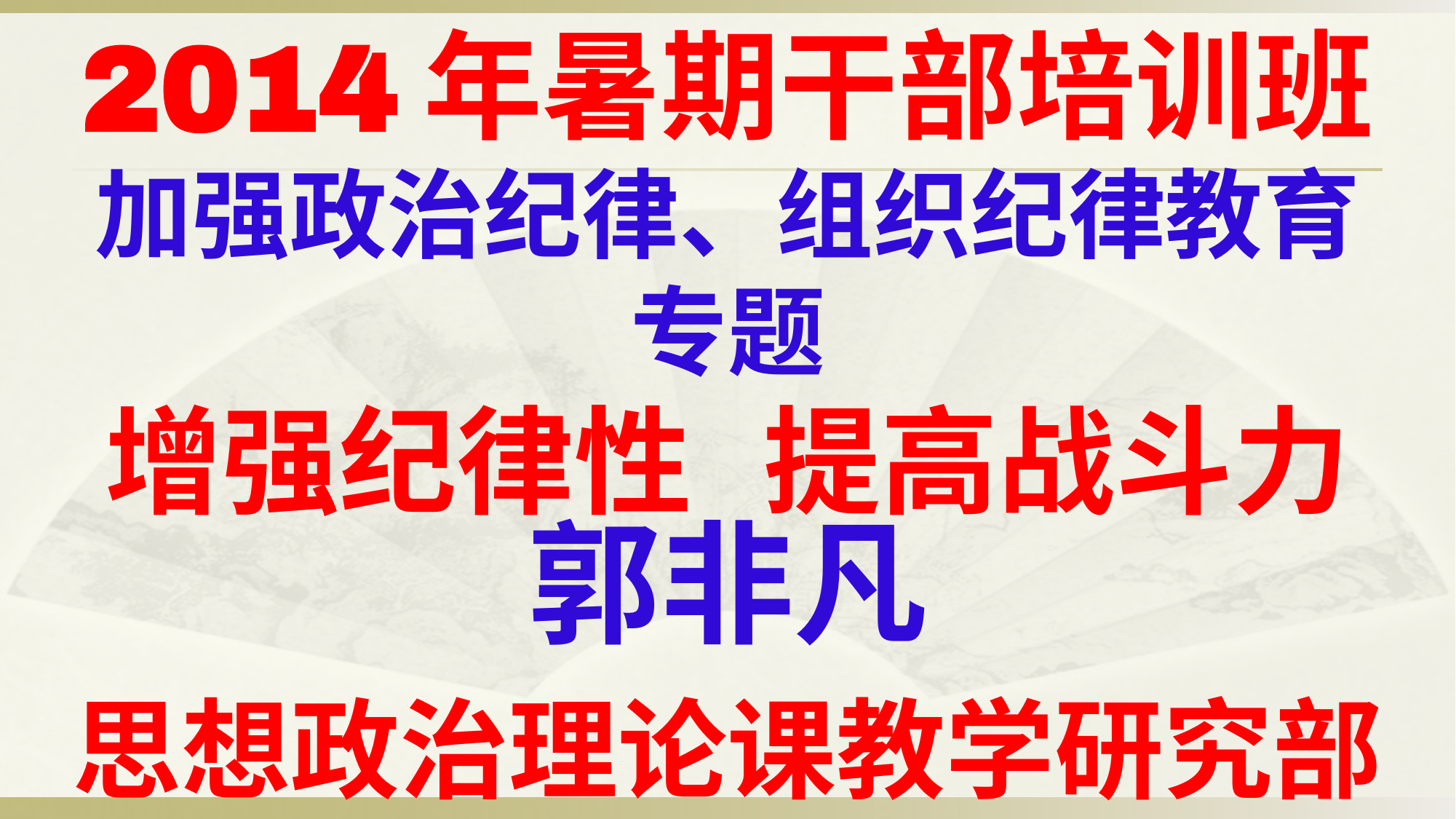

# 2014年暑期干部培训班 加强政治纪律、组织纪律教育 专题 增强纪律性　提高战斗力
郭非凡
思想政治理论课教学研究部